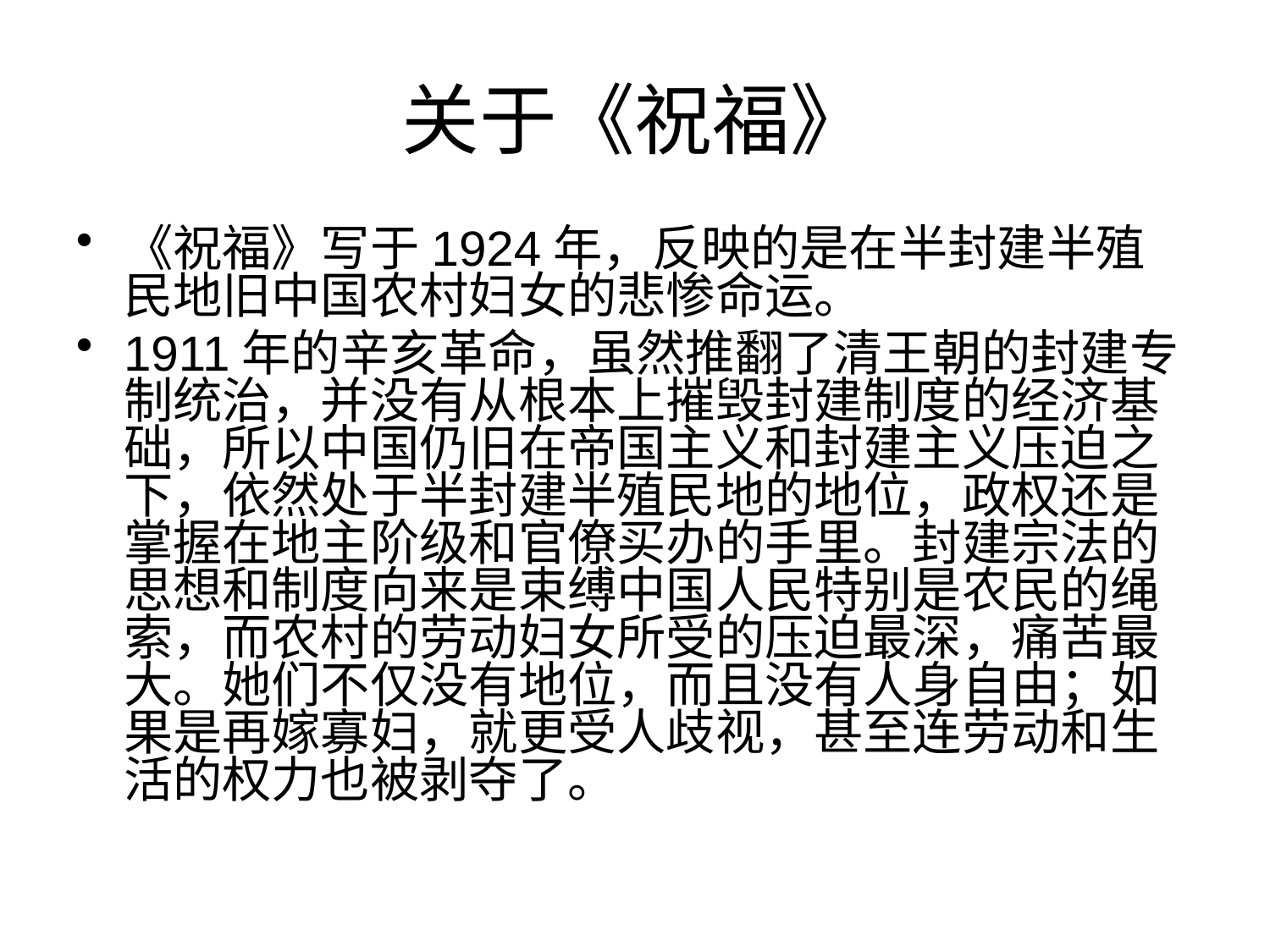

# 关于《祝福》
《祝福》写于1924年，反映的是在半封建半殖民地旧中国农村妇女的悲惨命运。
1911年的辛亥革命，虽然推翻了清王朝的封建专制统治，并没有从根本上摧毁封建制度的经济基础，所以中国仍旧在帝国主义和封建主义压迫之下，依然处于半封建半殖民地的地位，政权还是掌握在地主阶级和官僚买办的手里。封建宗法的思想和制度向来是束缚中国人民特别是农民的绳索，而农村的劳动妇女所受的压迫最深，痛苦最大。她们不仅没有地位，而且没有人身自由；如果是再嫁寡妇，就更受人歧视，甚至连劳动和生活的权力也被剥夺了。